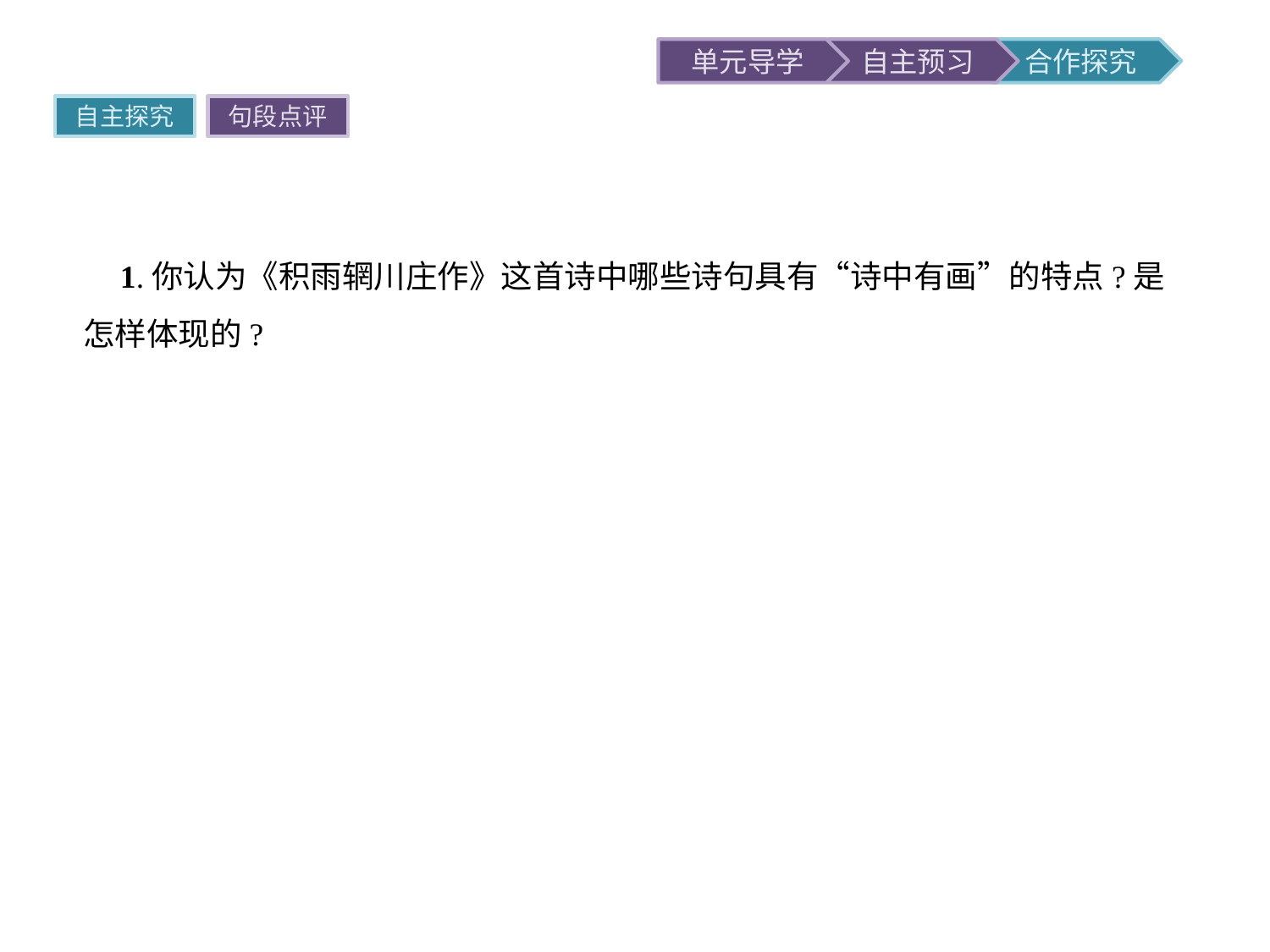

自主探究
句段点评
1.你认为《积雨辋川庄作》这首诗中哪些诗句具有“诗中有画”的特点?是怎样体现的?
提示:“漠漠水田飞白鹭,阴阴夏木啭黄鹂”一联。白鹭雪白,黄鹂金黄,在视觉上有着色彩的差异;白鹭飞翔,黄鹂啼鸣,一取其动态,一取其声音。在背景上,“漠漠”,写出了水田一望无际,苍茫一片的特点;“阴阴”,描绘出夏日林木茂盛,境界清幽的景象。这样,在广漠空蒙、布满积水的平畴上,白鹭翩翩,意态闲静潇洒;而在蔚然深秀的密林里,黄鹂互相唱和,歌喉甜美快活。水田与白鹭相托,绿树与黄鹂相衬,远近、高低和谐,极具层次感,把积雨天气的辋川山野写得画意盎然,所谓“诗中有画”,这便是很好的例证。